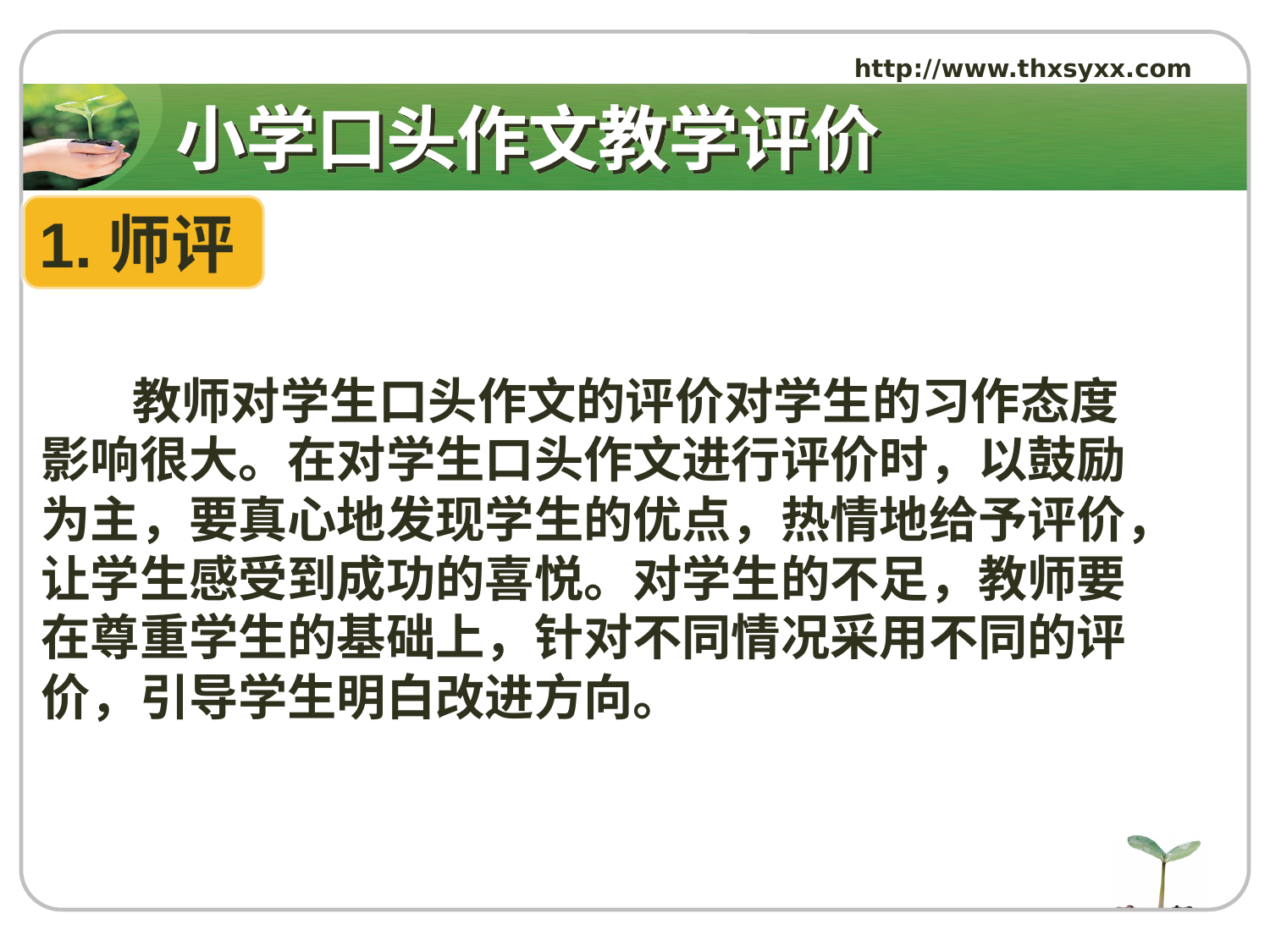

http://www.thxsyxx.com
# 小学口头作文教学评价
1.师评
          教师对学生口头作文的评价对学生的习作态度影响很大。在对学生口头作文进行评价时，以鼓励为主，要真心地发现学生的优点，热情地给予评价，让学生感受到成功的喜悦。对学生的不足，教师要在尊重学生的基础上，针对不同情况采用不同的评价，引导学生明白改进方向。